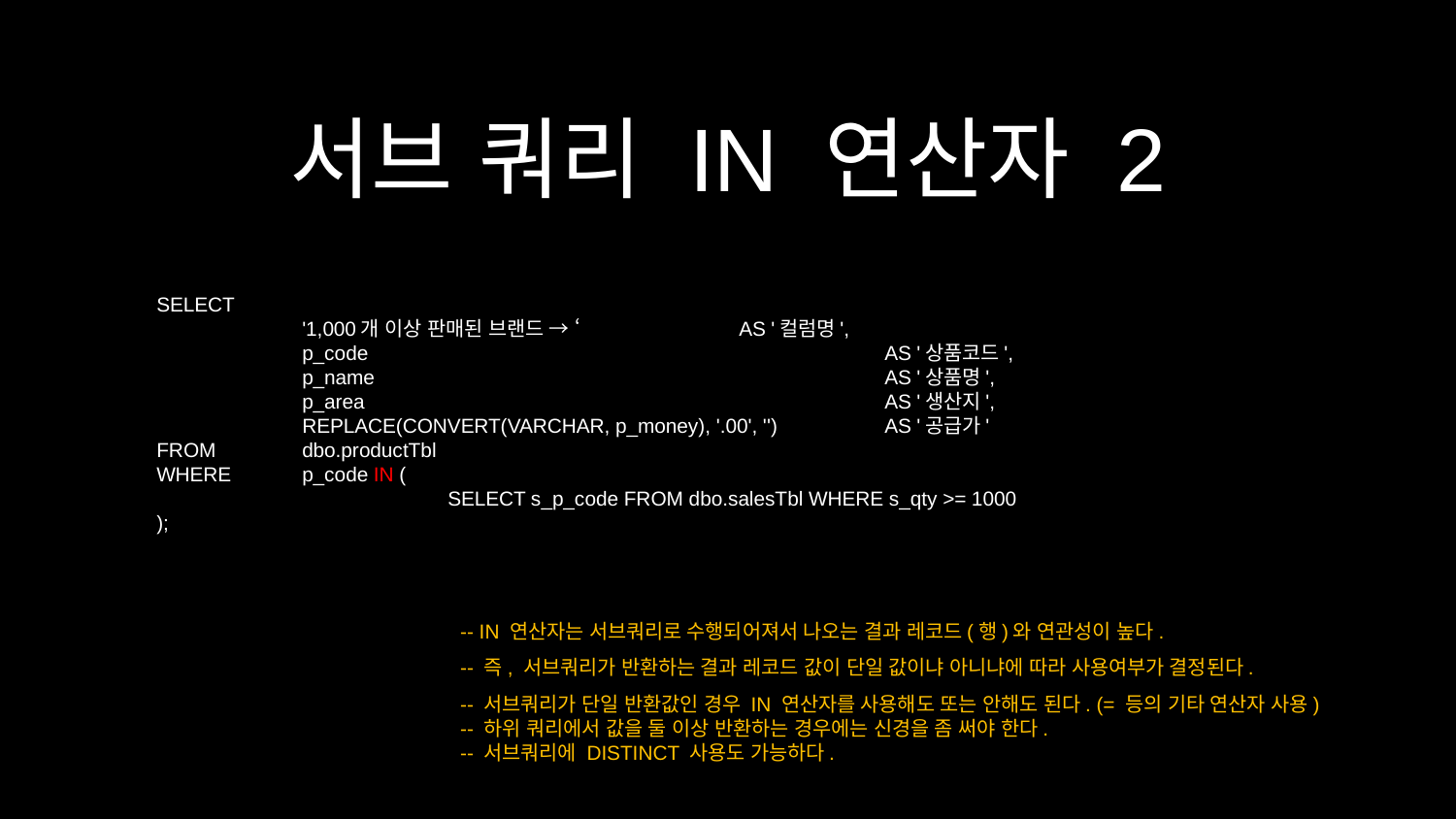

# 서브 쿼리 IN 연산자 2
SELECT
	'1,000개 이상 판매된 브랜드 → ‘		AS '컬럼명',
	p_code				AS '상품코드',
	p_name				AS '상품명',
	p_area				AS '생산지',
	REPLACE(CONVERT(VARCHAR, p_money), '.00', '')	AS '공급가'
FROM	dbo.productTbl
WHERE	p_code IN (
		SELECT s_p_code FROM dbo.salesTbl WHERE s_qty >= 1000
);
-- IN 연산자는 서브쿼리로 수행되어져서 나오는 결과 레코드(행)와 연관성이 높다.
-- 즉, 서브쿼리가 반환하는 결과 레코드 값이 단일 값이냐 아니냐에 따라 사용여부가 결정된다.
-- 서브쿼리가 단일 반환값인 경우 IN 연산자를 사용해도 또는 안해도 된다. (= 등의 기타 연산자 사용)
-- 하위 쿼리에서 값을 둘 이상 반환하는 경우에는 신경을 좀 써야 한다.
-- 서브쿼리에 DISTINCT 사용도 가능하다.